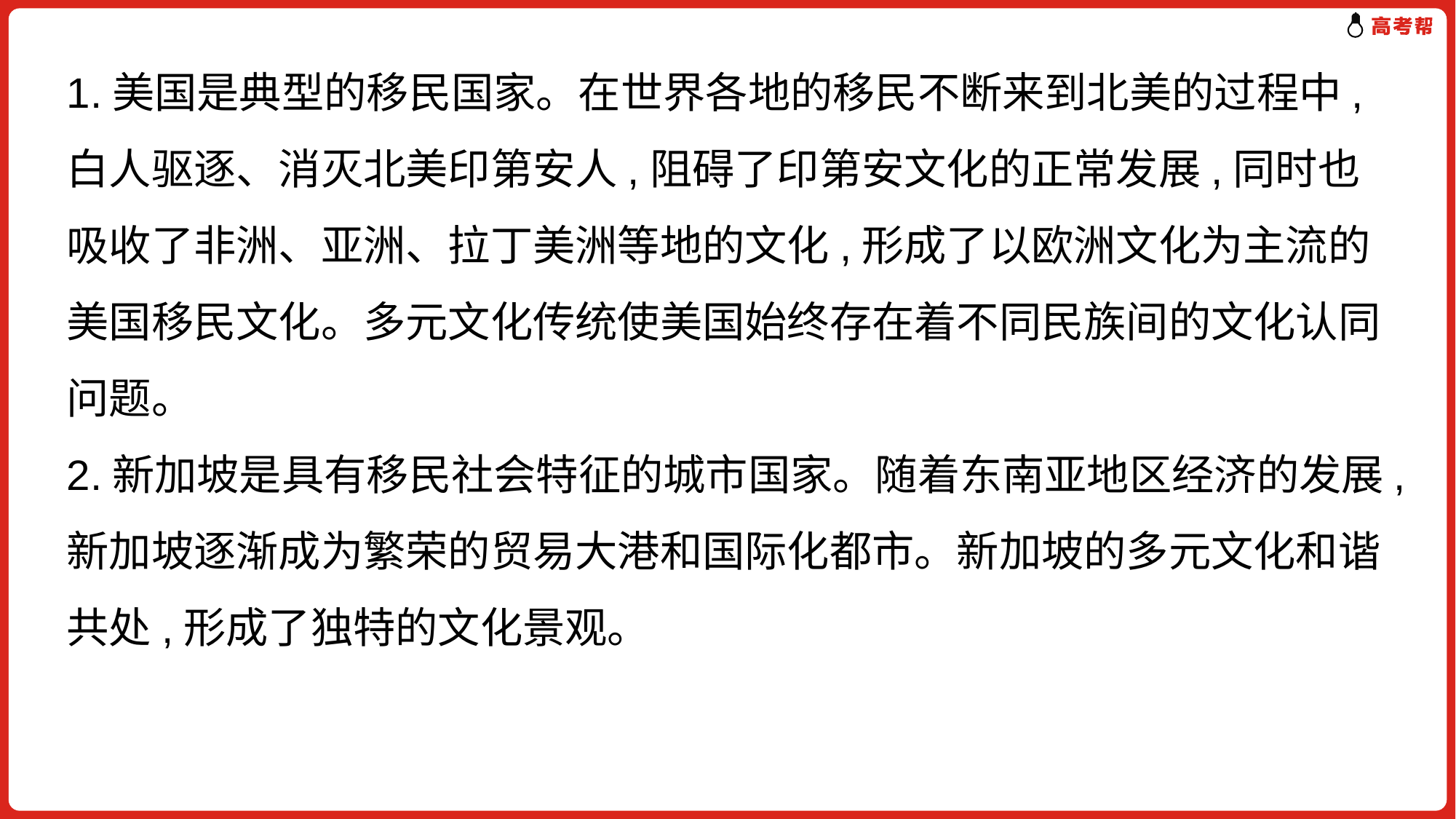

1.美国是典型的移民国家。在世界各地的移民不断来到北美的过程中,白人驱逐、消灭北美印第安人,阻碍了印第安文化的正常发展,同时也吸收了非洲、亚洲、拉丁美洲等地的文化,形成了以欧洲文化为主流的美国移民文化。多元文化传统使美国始终存在着不同民族间的文化认同问题。
2.新加坡是具有移民社会特征的城市国家。随着东南亚地区经济的发展,新加坡逐渐成为繁荣的贸易大港和国际化都市。新加坡的多元文化和谐共处,形成了独特的文化景观。